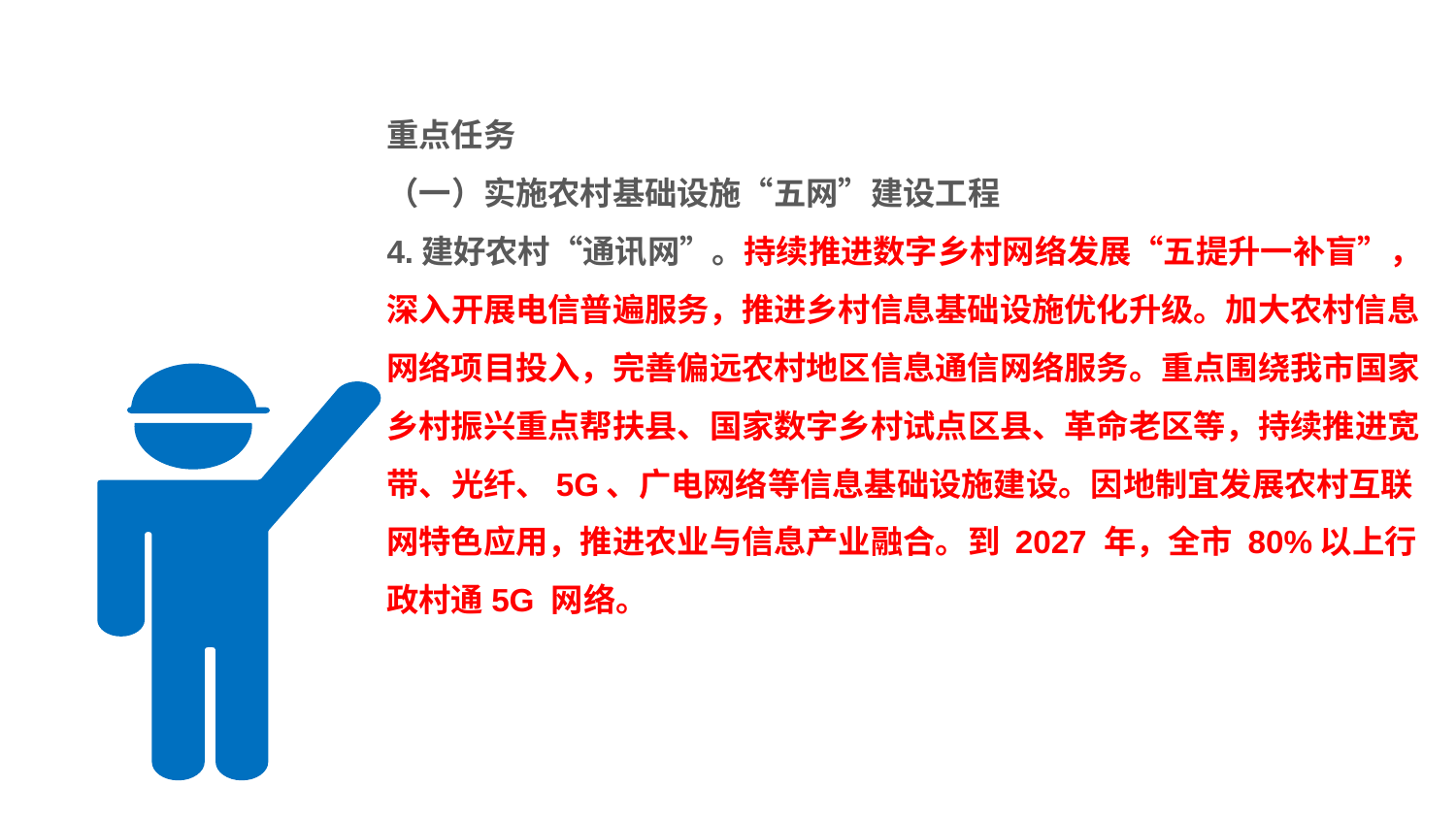

#
重点任务
（一）实施农村基础设施“五网”建设工程
4.建好农村“通讯网”。持续推进数字乡村网络发展“五提升一补盲”，深入开展电信普遍服务，推进乡村信息基础设施优化升级。加大农村信息网络项目投入，完善偏远农村地区信息通信网络服务。重点围绕我市国家乡村振兴重点帮扶县、国家数字乡村试点区县、革命老区等，持续推进宽带、光纤、5G、广电网络等信息基础设施建设。因地制宜发展农村互联网特色应用，推进农业与信息产业融合。到 2027 年，全市 80%以上行政村通5G 网络。